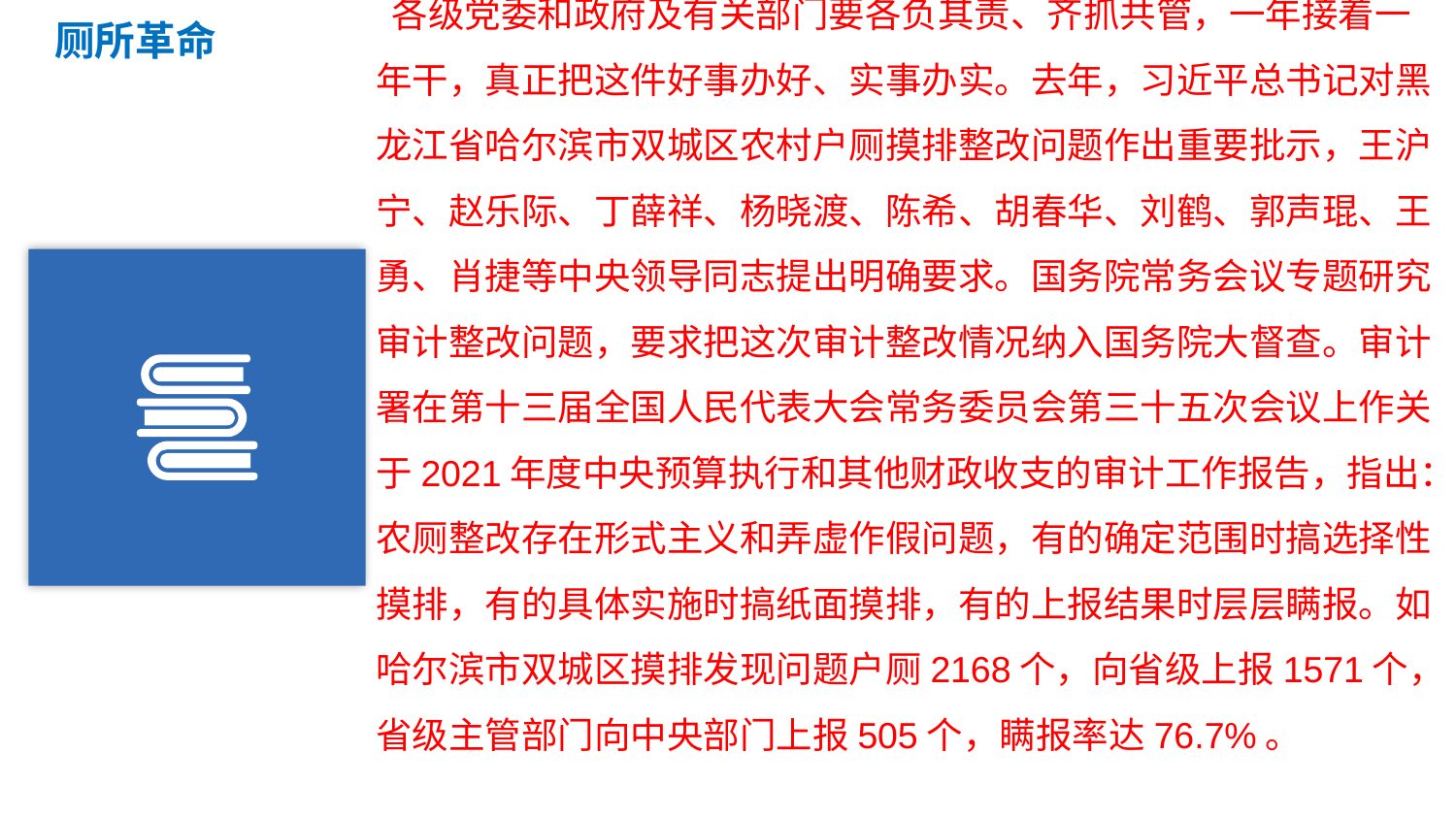

厕所革命

# 习近平总书记重要指示精神 各级党委和政府及有关部门要各负其责、齐抓共管，一年接着一年干，真正把这件好事办好、实事办实。去年，习近平总书记对黑龙江省哈尔滨市双城区农村户厕摸排整改问题作出重要批示，王沪宁、赵乐际、丁薛祥、杨晓渡、陈希、胡春华、刘鹤、郭声琨、王勇、肖捷等中央领导同志提出明确要求。国务院常务会议专题研究审计整改问题，要求把这次审计整改情况纳入国务院大督查。审计署在第十三届全国人民代表大会常务委员会第三十五次会议上作关于2021年度中央预算执行和其他财政收支的审计工作报告，指出：农厕整改存在形式主义和弄虚作假问题，有的确定范围时搞选择性摸排，有的具体实施时搞纸面摸排，有的上报结果时层层瞒报。如哈尔滨市双城区摸排发现问题户厕2168个，向省级上报1571个，省级主管部门向中央部门上报505个，瞒报率达76.7%。